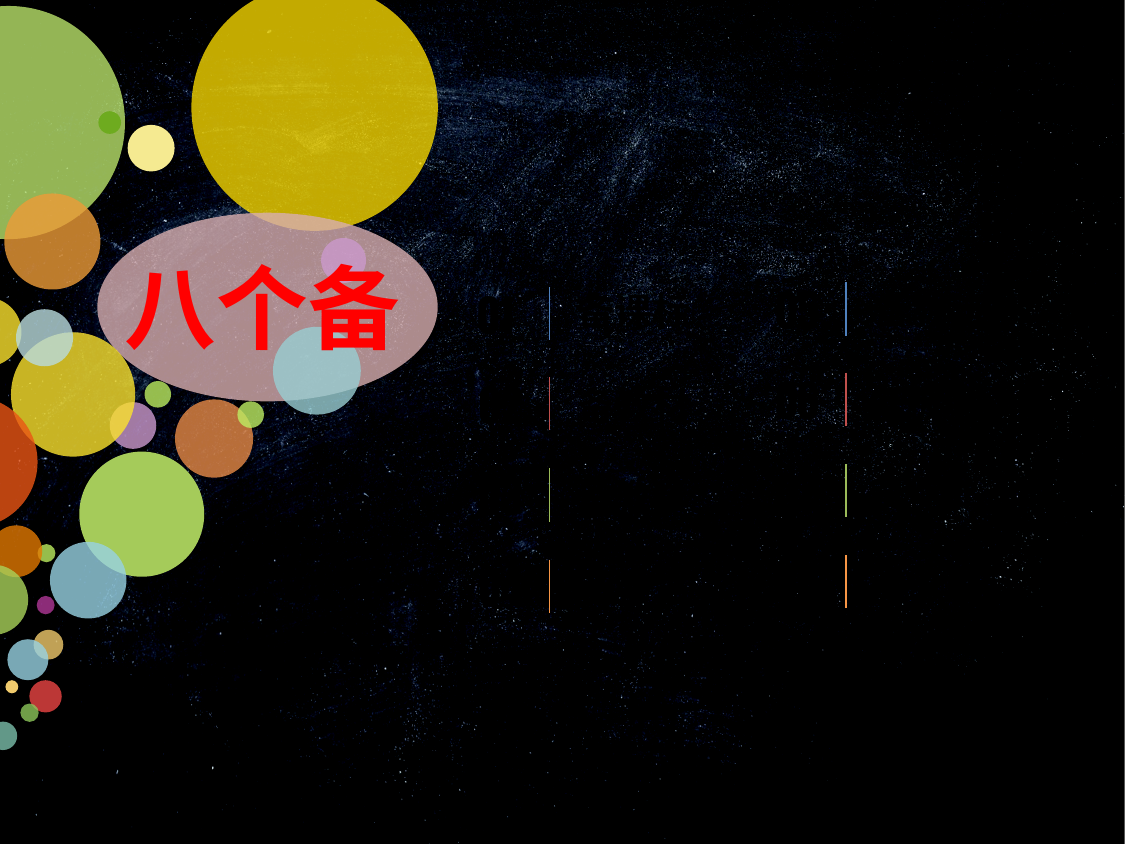

八个备
05
备教法
备课标
01

06
02
备教材
备板书

07
备作业
03
备教具

08
备资源
04
备学生